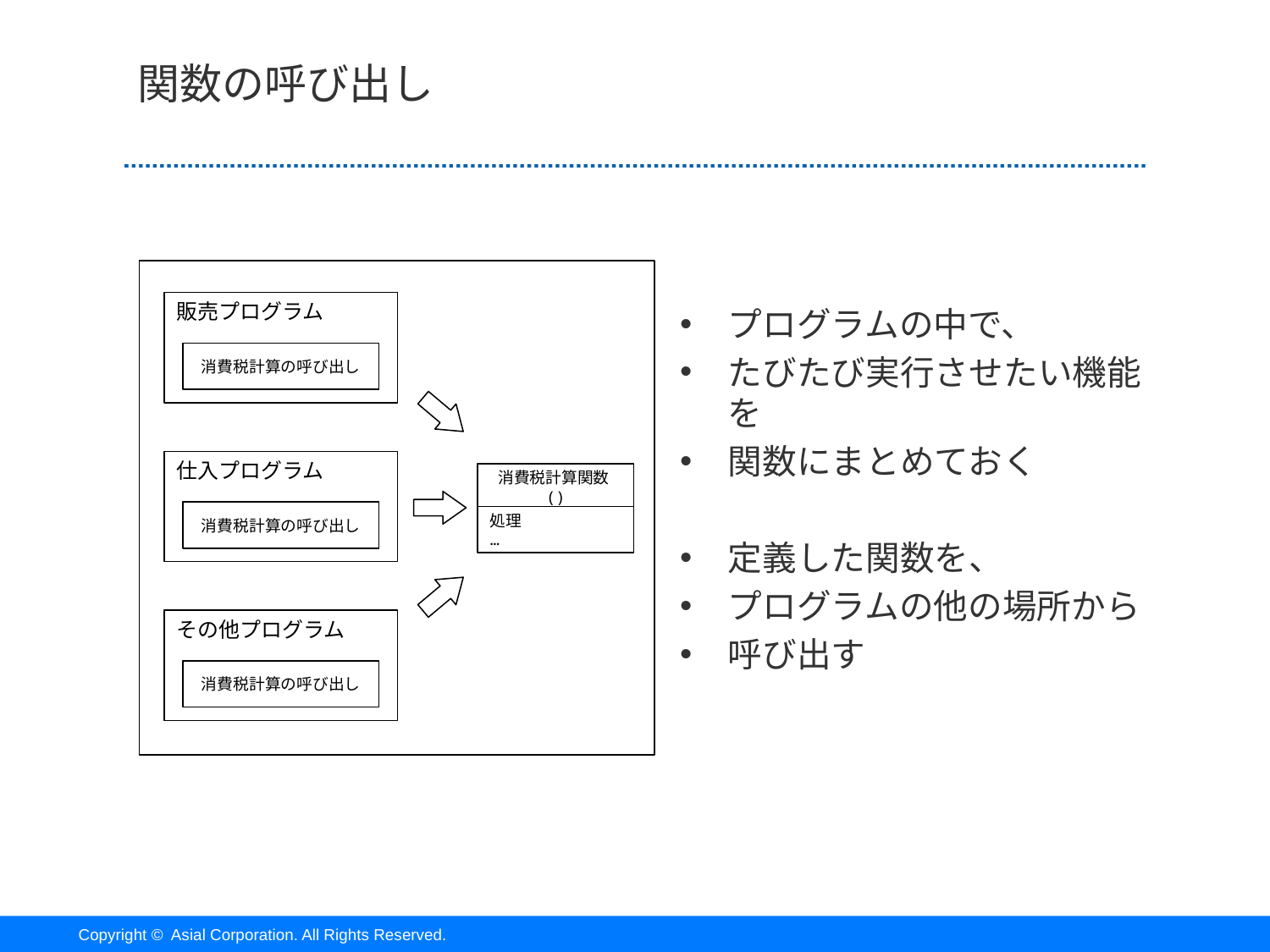

# 関数の呼び出し

販売プログラム
プログラムの中で、
たびたび実行させたい機能を
関数にまとめておく

定義した関数を、
プログラムの他の場所から
呼び出す
消費税計算の呼び出し

仕入プログラム
消費税計算関数()

消費税計算の呼び出し
処理
…

その他プログラム
消費税計算の呼び出し